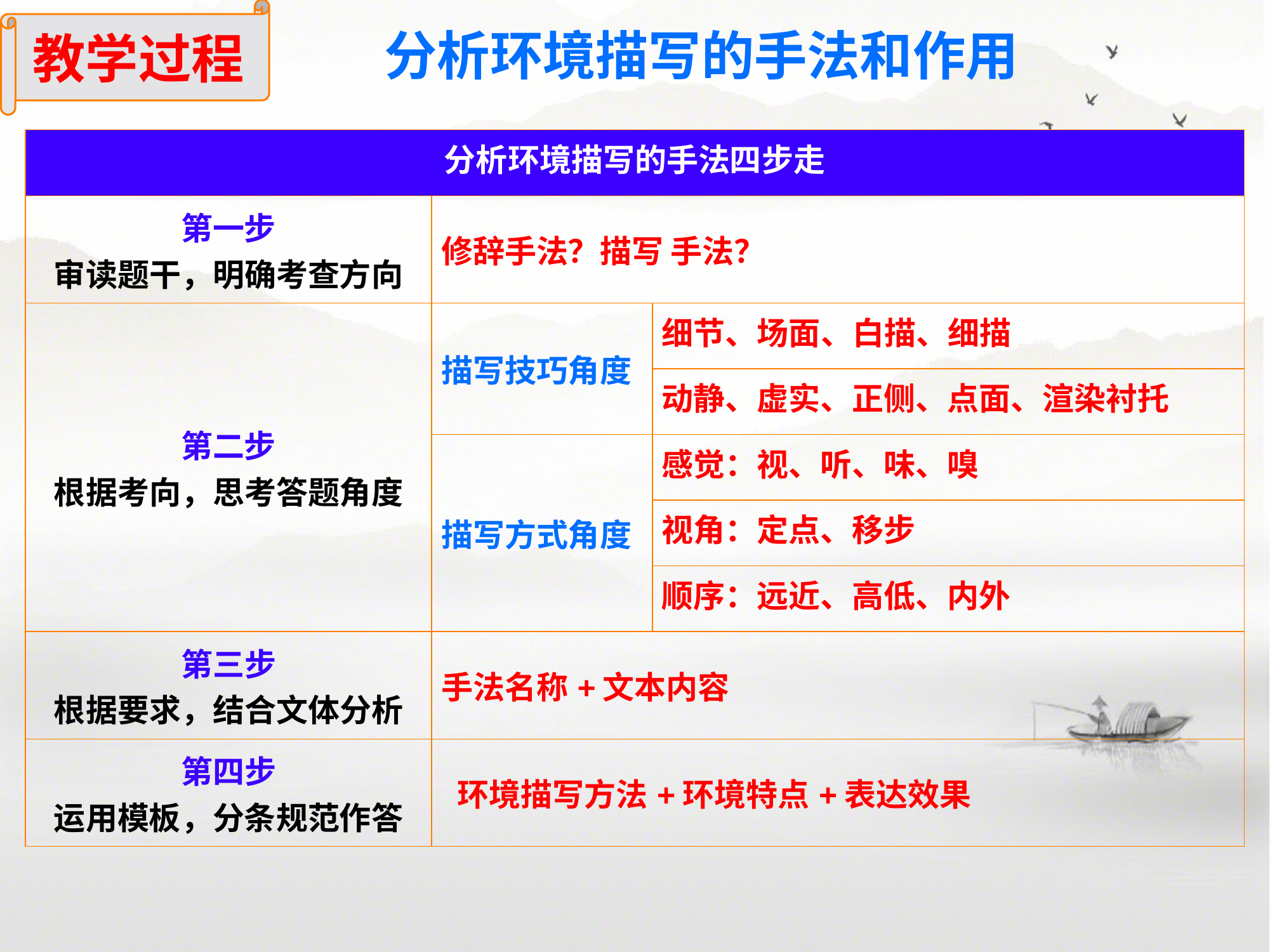

教学过程
分析环境描写的手法和作用
| 分析环境描写的手法四步走 |  |  |
| --- | --- | --- |
| 第一步 审读题干，明确考查方向 | 修辞手法？描写 手法？ |  |
| 第二步 根据考向，思考答题角度 | 描写技巧角度 | 细节、场面、白描、细描 |
|  |  | 动静、虚实、正侧、点面、渲染衬托 |
|  | 描写方式角度 | 感觉：视、听、味、嗅 |
|  |  | 视角：定点、移步 |
|  |  | 顺序：远近、高低、内外 |
| 第三步 根据要求，结合文体分析 | 手法名称+文本内容 |  |
| 第四步 运用模板，分条规范作答 | 环境描写方法+环境特点+表达效果 |  |